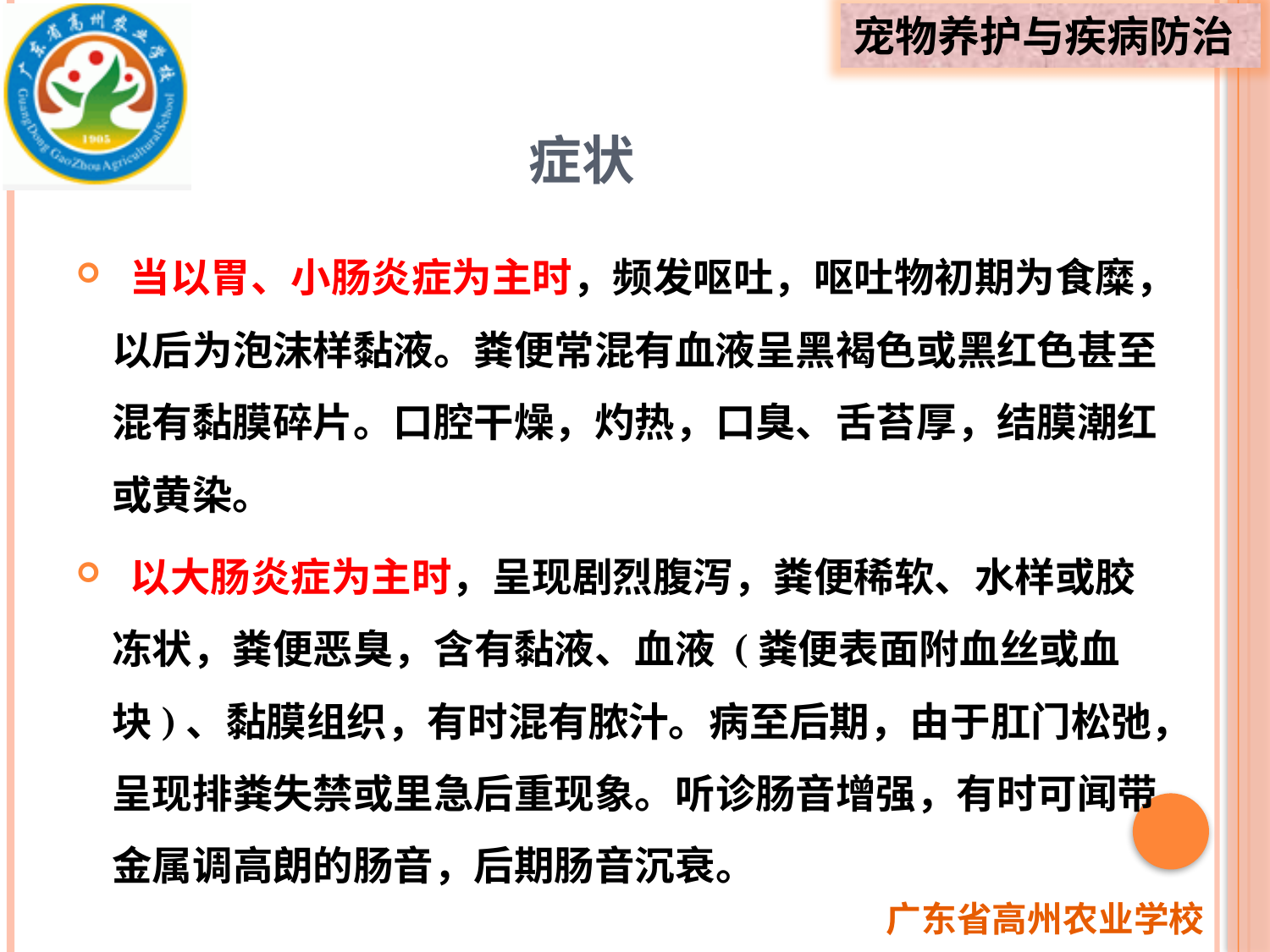

# 症状
 当以胃、小肠炎症为主时，频发呕吐，呕吐物初期为食糜，以后为泡沫样黏液。粪便常混有血液呈黑褐色或黑红色甚至混有黏膜碎片。口腔干燥，灼热，口臭、舌苔厚，结膜潮红或黄染。
 以大肠炎症为主时，呈现剧烈腹泻，粪便稀软、水样或胶冻状，粪便恶臭，含有黏液、血液 (粪便表面附血丝或血块)、黏膜组织，有时混有脓汁。病至后期，由于肛门松弛，呈现排粪失禁或里急后重现象。听诊肠音增强，有时可闻带金属调高朗的肠音，后期肠音沉衰。